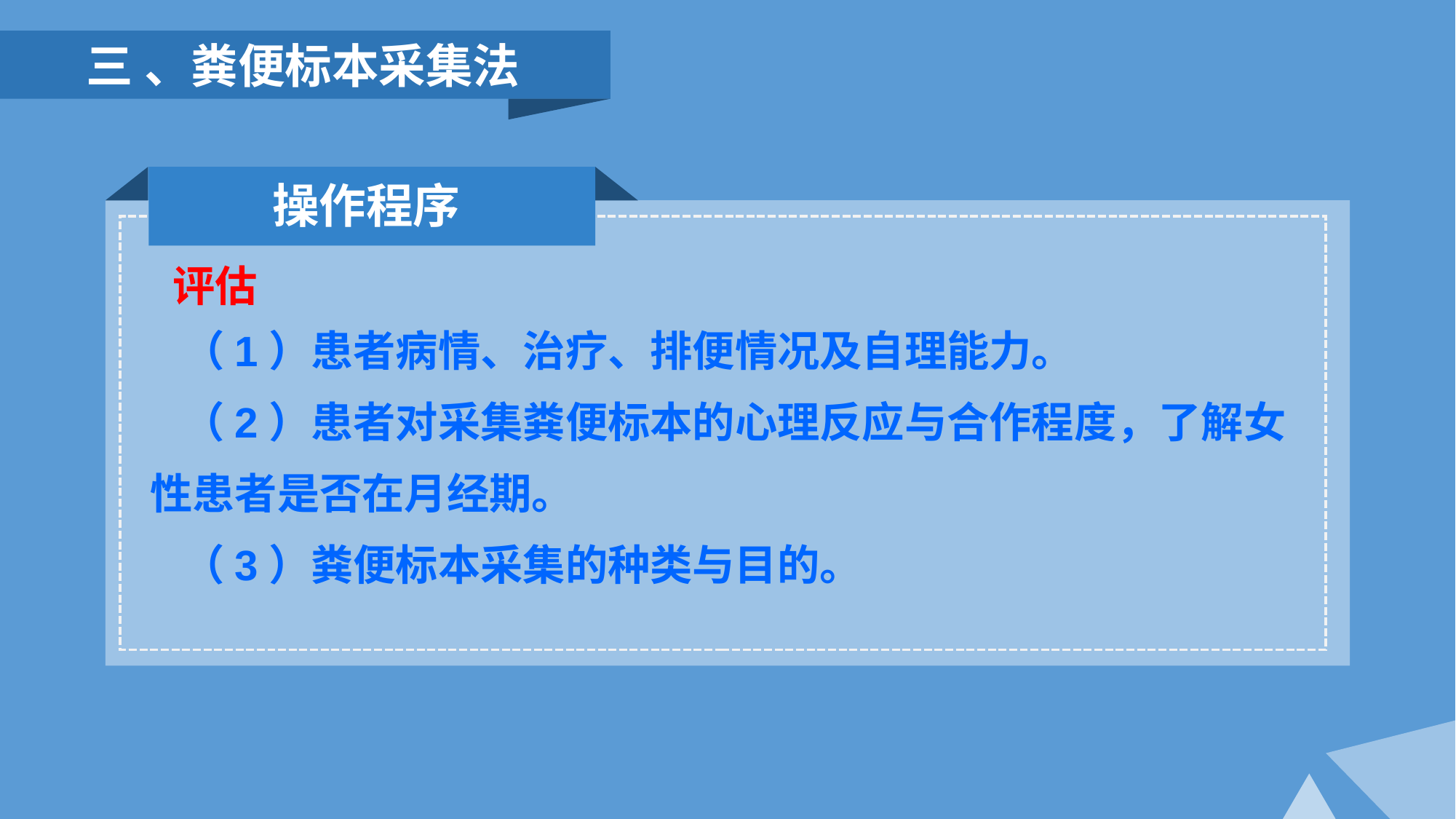

三 、粪便标本采集法

操作程序

评估
（1）患者病情、治疗、排便情况及自理能力。
（2）患者对采集粪便标本的心理反应与合作程度，了解女性患者是否在月经期。
（3）粪便标本采集的种类与目的。